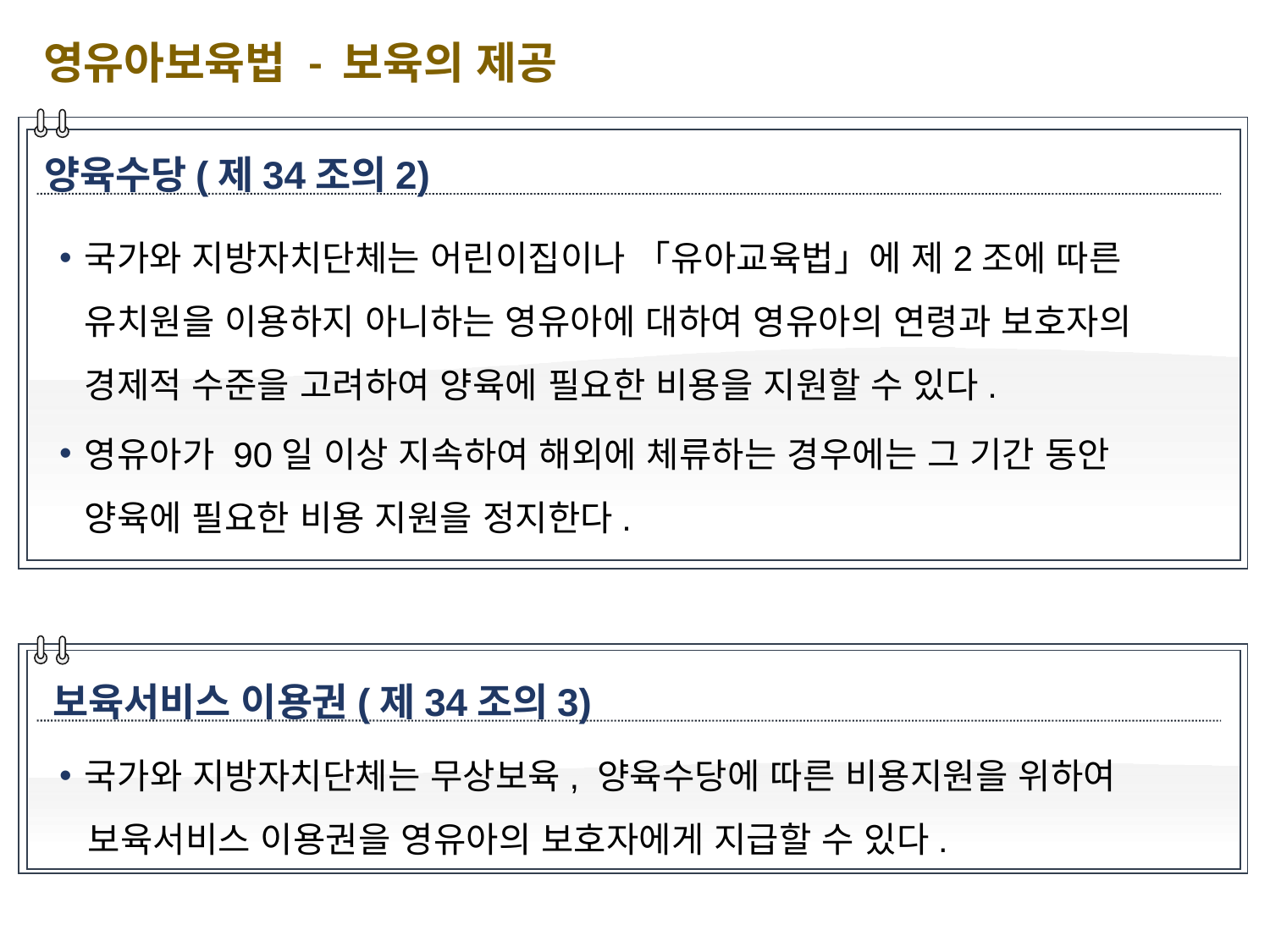

영유아보육법 - 보육의 제공

양육수당(제34조의2)

국가와 지방자치단체는 어린이집이나 「유아교육법」에 제2조에 따른 유치원을 이용하지 아니하는 영유아에 대하여 영유아의 연령과 보호자의 경제적 수준을 고려하여 양육에 필요한 비용을 지원할 수 있다.
영유아가 90일 이상 지속하여 해외에 체류하는 경우에는 그 기간 동안 양육에 필요한 비용 지원을 정지한다.

보육서비스 이용권(제34조의3)

국가와 지방자치단체는 무상보육, 양육수당에 따른 비용지원을 위하여
  보육서비스 이용권을 영유아의 보호자에게 지급할 수 있다.